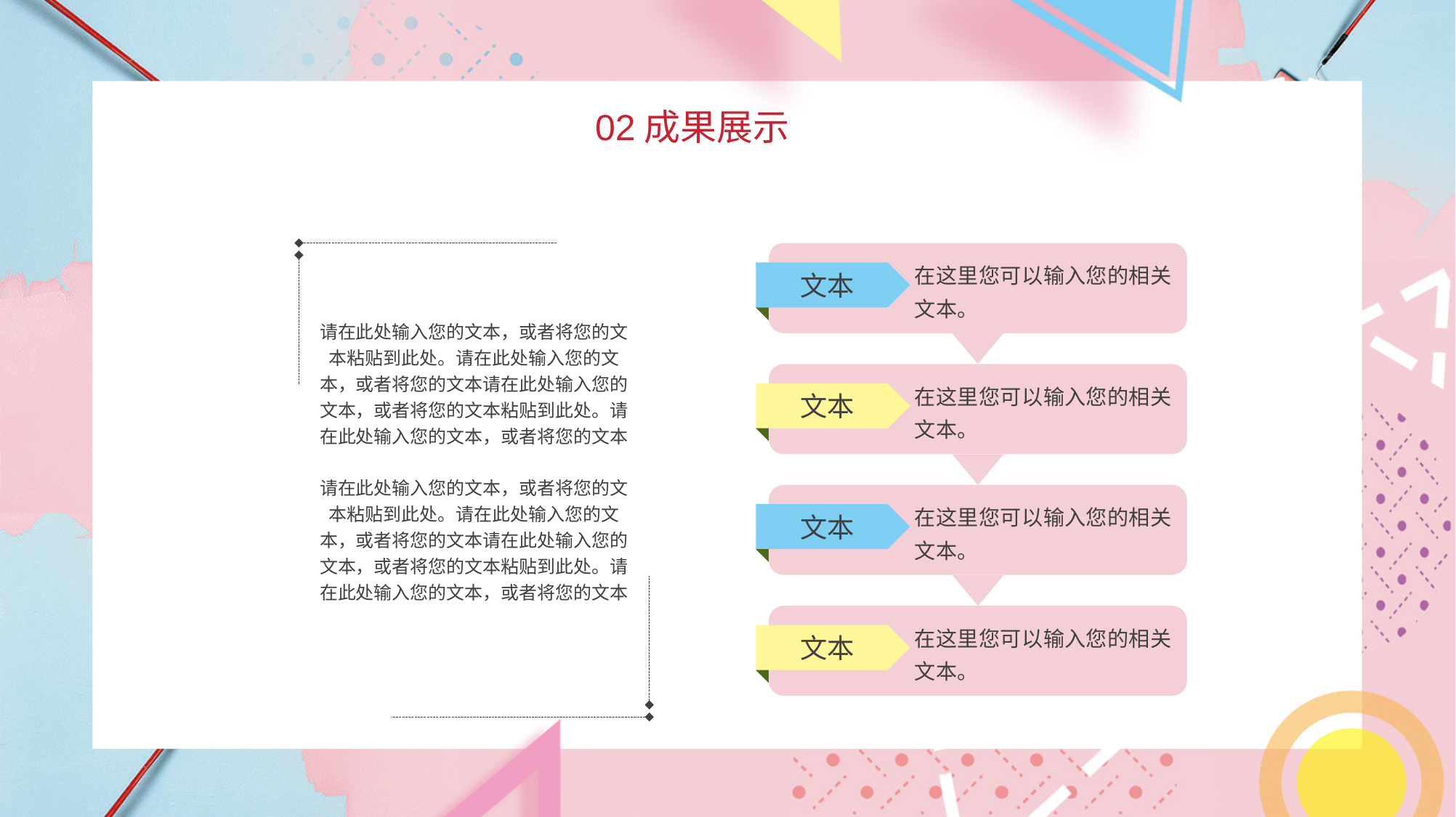

02成果展示
在这里您可以输入您的相关文本。
文本

请在此处输入您的文本，或者将您的文本粘贴到此处。请在此处输入您的文本，或者将您的文本请在此处输入您的文本，或者将您的文本粘贴到此处。请在此处输入您的文本，或者将您的文本

请在此处输入您的文本，或者将您的文本粘贴到此处。请在此处输入您的文本，或者将您的文本请在此处输入您的文本，或者将您的文本粘贴到此处。请在此处输入您的文本，或者将您的文本

在这里您可以输入您的相关文本。
文本

在这里您可以输入您的相关文本。
文本

在这里您可以输入您的相关文本。
文本